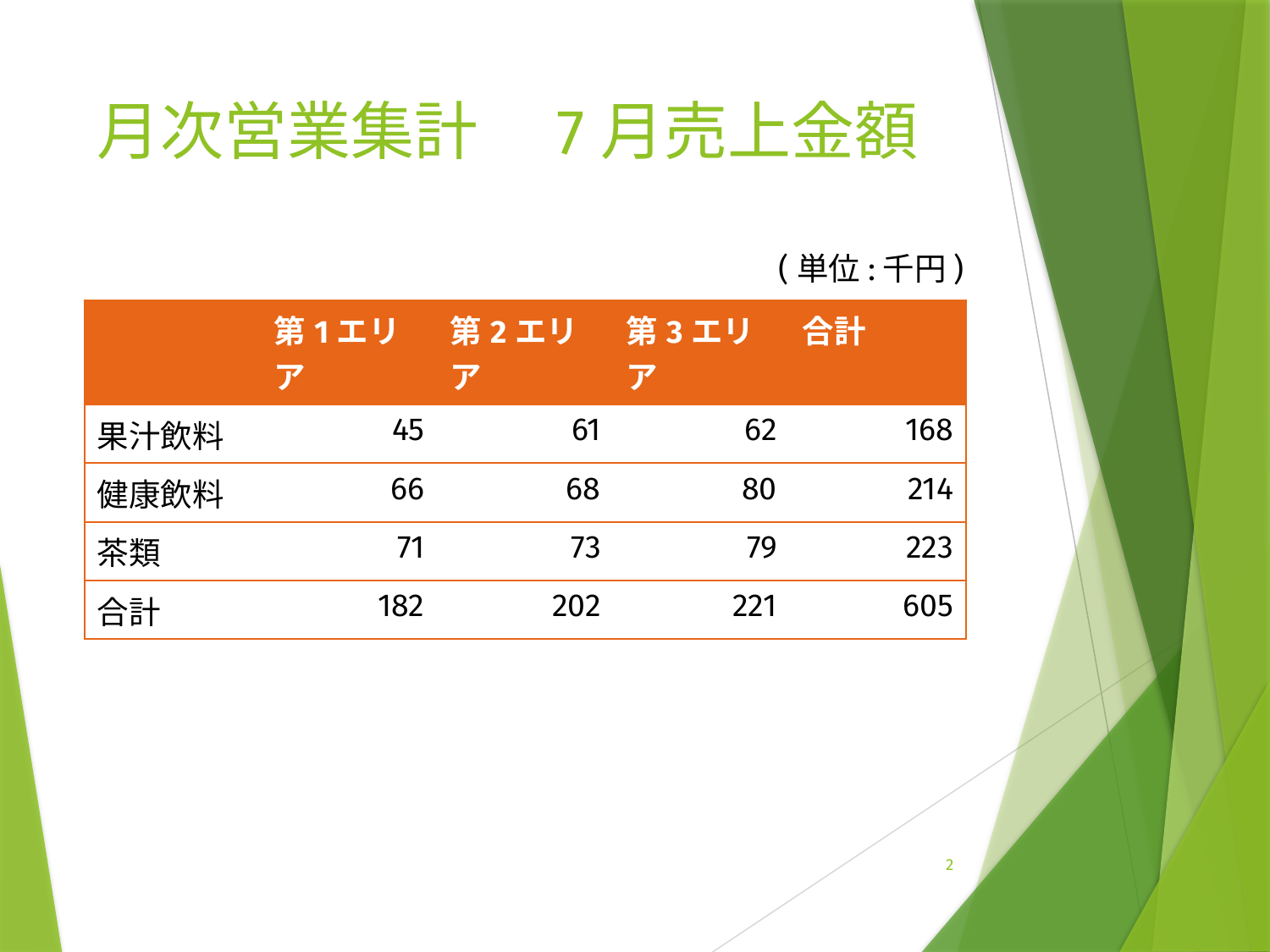

# 月次営業集計　7月売上金額
(単位:千円)
|  | 第1エリア | 第2エリア | 第3エリア | 合計 |
| --- | --- | --- | --- | --- |
| 果汁飲料 | 45 | 61 | 62 | 168 |
| 健康飲料 | 66 | 68 | 80 | 214 |
| 茶類 | 71 | 73 | 79 | 223 |
| 合計 | 182 | 202 | 221 | 605 |
2